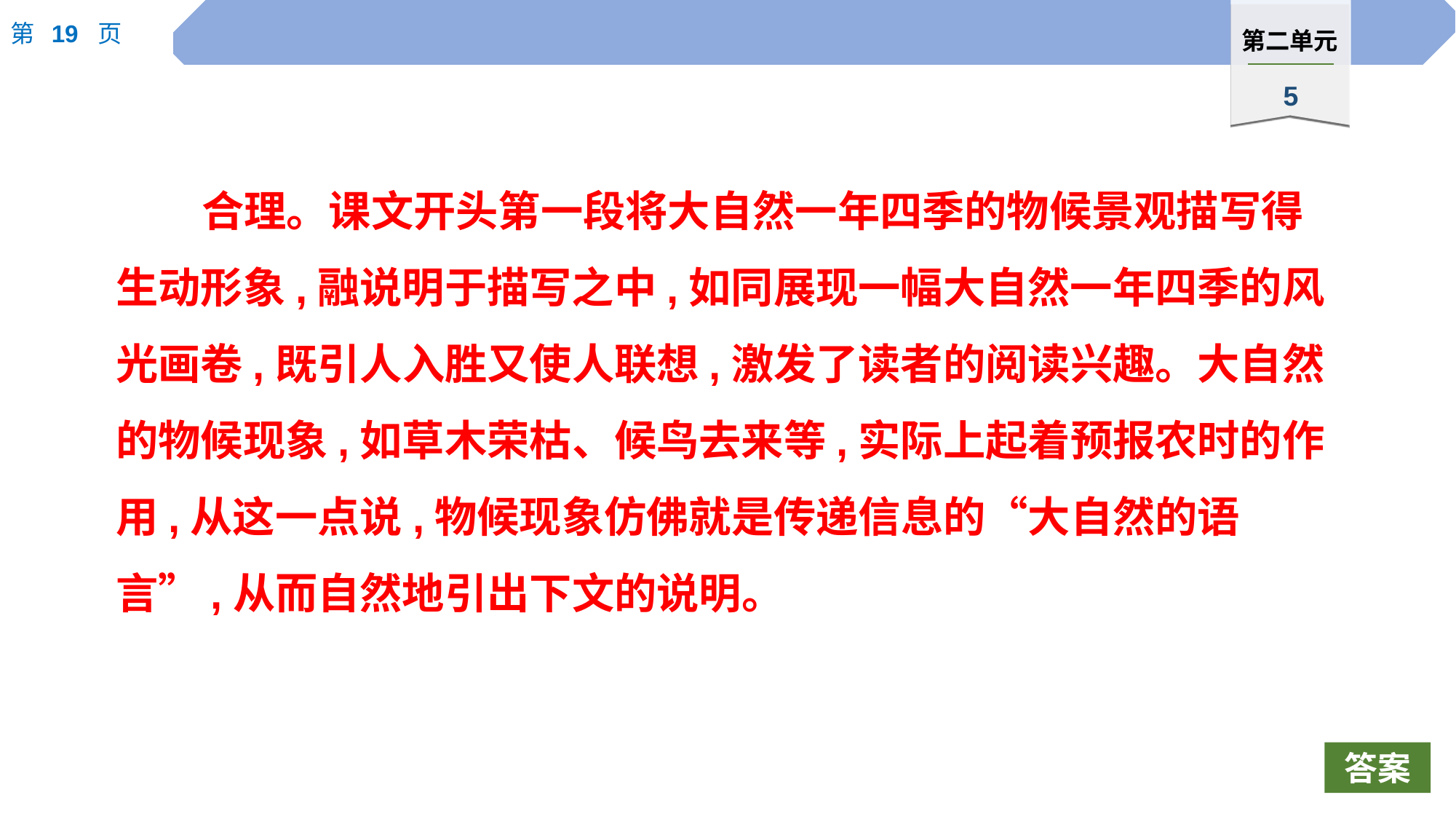

合理。课文开头第一段将大自然一年四季的物候景观描写得生动形象,融说明于描写之中,如同展现一幅大自然一年四季的风光画卷,既引人入胜又使人联想,激发了读者的阅读兴趣。大自然的物候现象,如草木荣枯、候鸟去来等,实际上起着预报农时的作用,从这一点说,物候现象仿佛就是传递信息的“大自然的语言”,从而自然地引出下文的说明。

答案